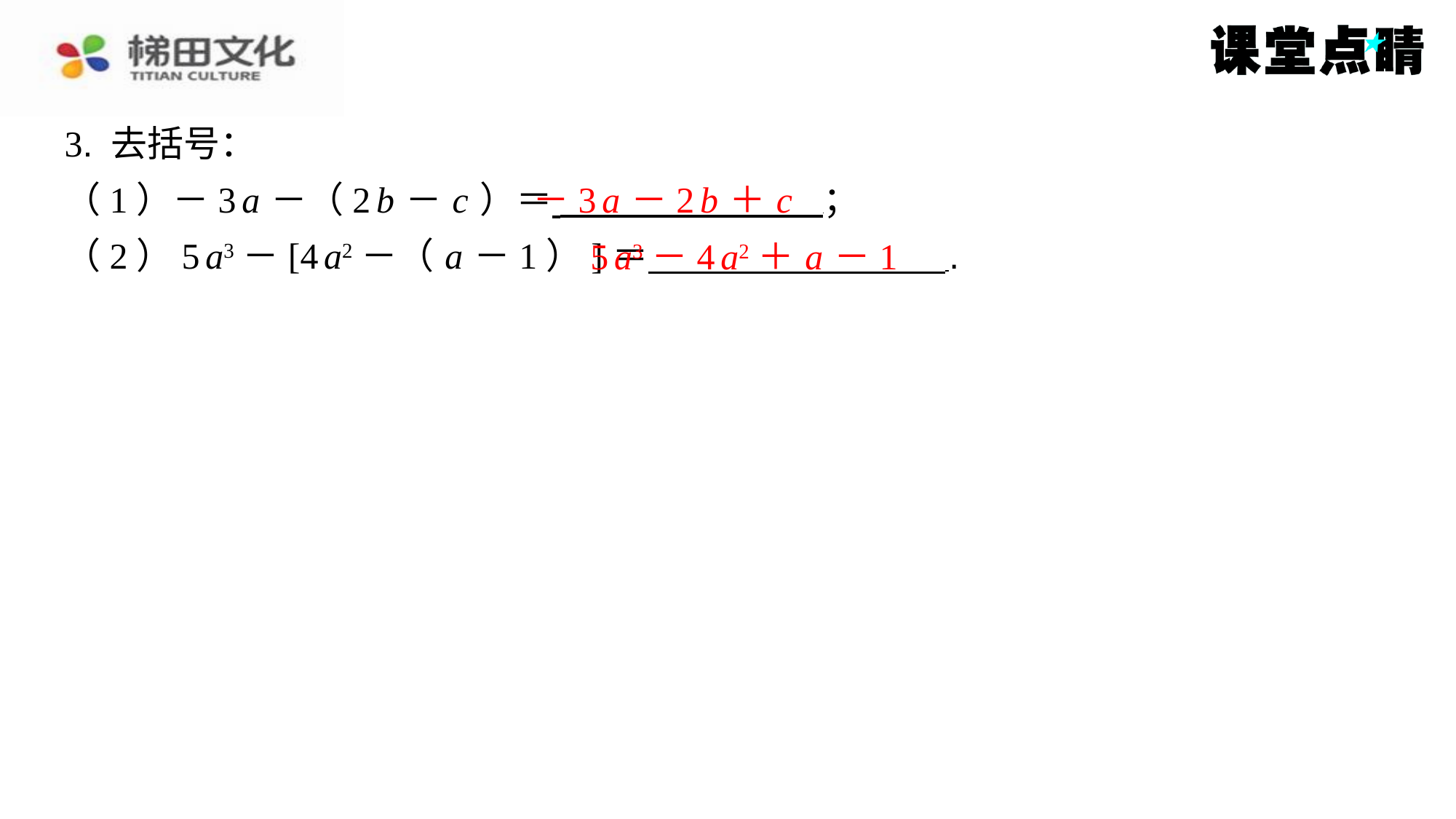

3. 去括号：
（1）－3 a －（2 b － c ）＝                                         ⁠；
（2）5 a3－[4 a2－（ a －1）]＝                                             ⁠.
－3 a －2 b ＋ c
5 a3－4 a2＋ a －1